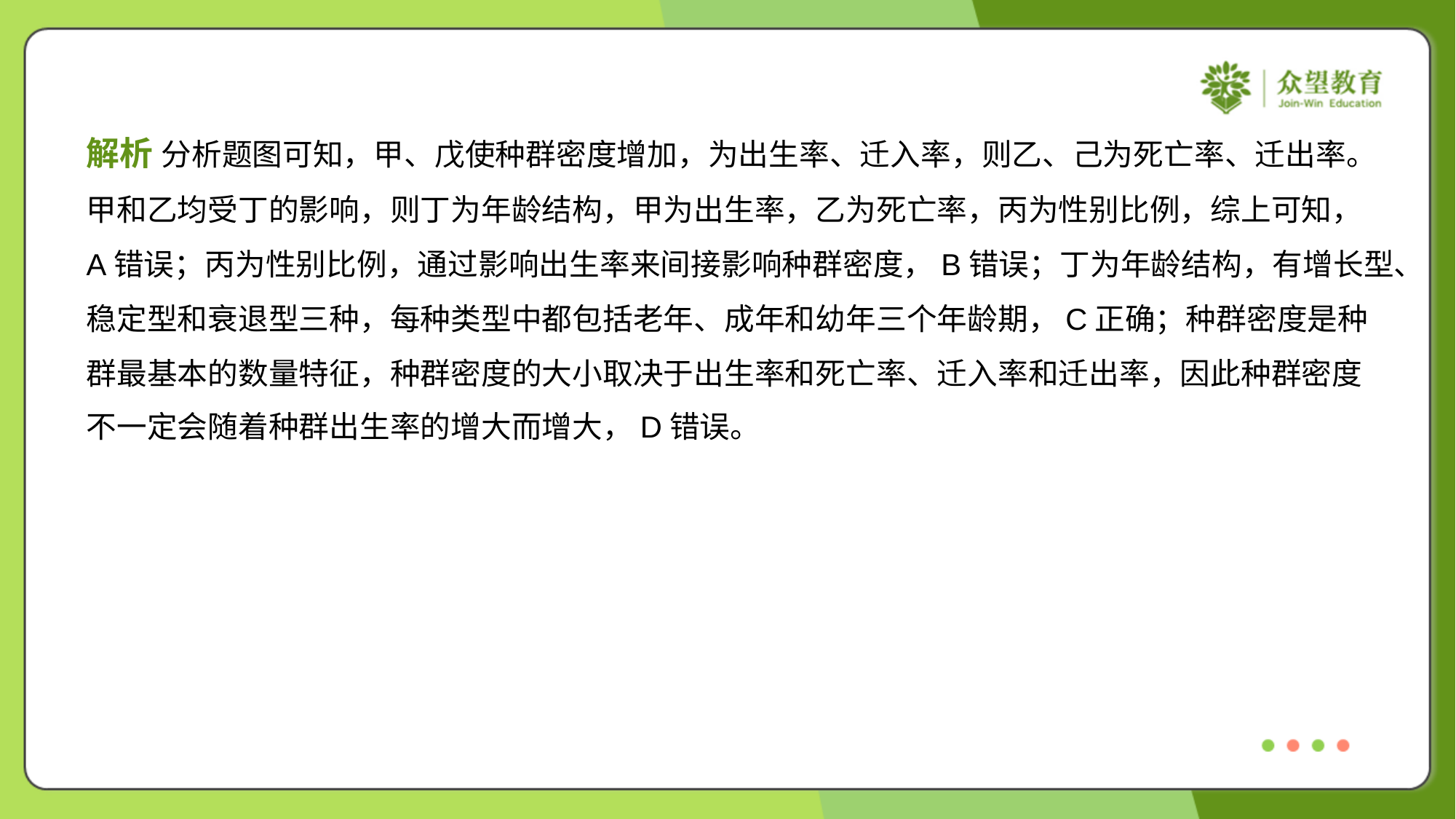

解析 分析题图可知，甲、戊使种群密度增加，为出生率、迁入率，则乙、己为死亡率、迁出率。
甲和乙均受丁的影响，则丁为年龄结构，甲为出生率，乙为死亡率，丙为性别比例，综上可知，
A错误；丙为性别比例，通过影响出生率来间接影响种群密度，B错误；丁为年龄结构，有增长型、
稳定型和衰退型三种，每种类型中都包括老年、成年和幼年三个年龄期，C正确；种群密度是种
群最基本的数量特征，种群密度的大小取决于出生率和死亡率、迁入率和迁出率，因此种群密度
不一定会随着种群出生率的增大而增大，D错误。